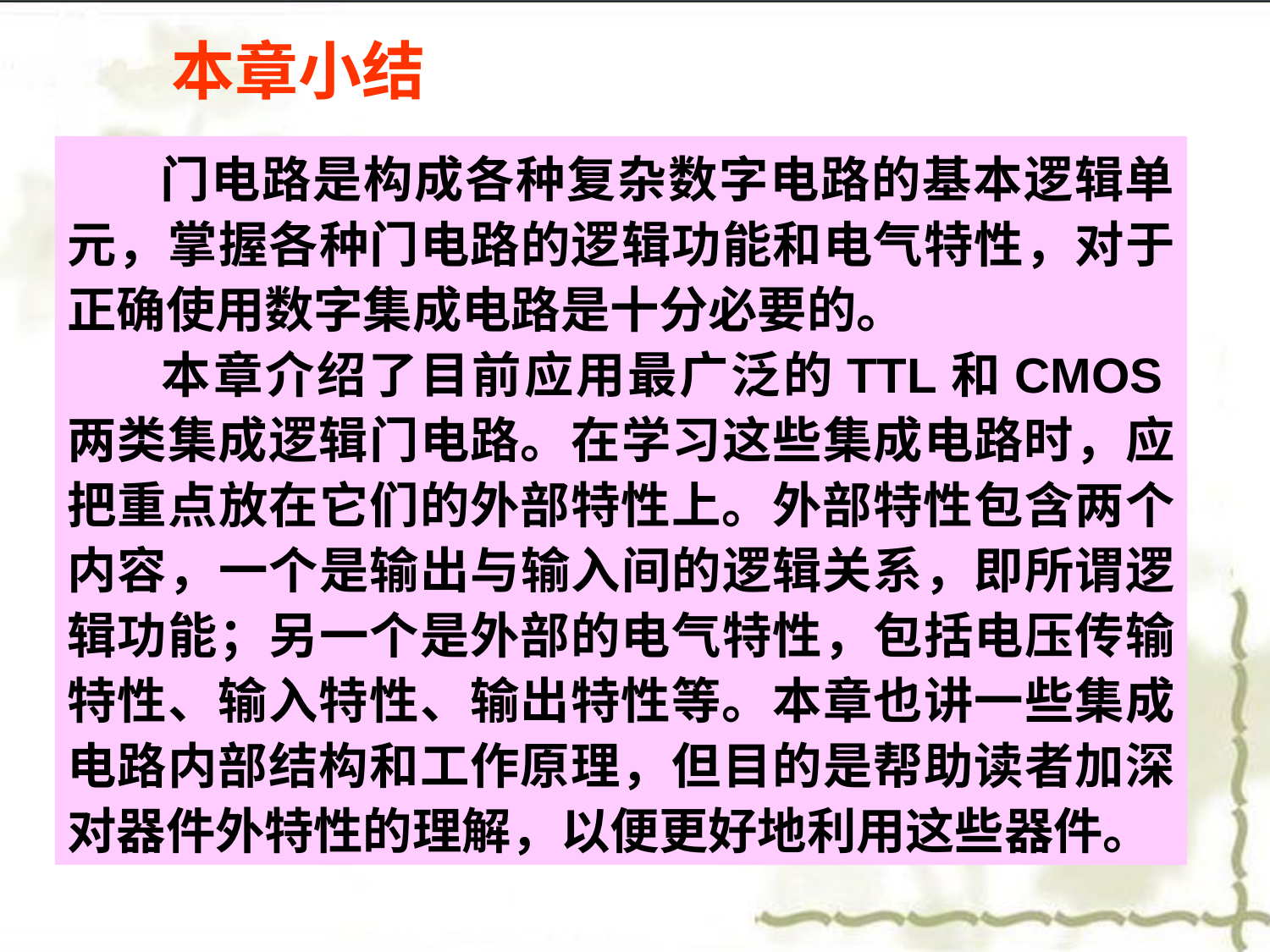

本章小结
　门电路是构成各种复杂数字电路的基本逻辑单元，掌握各种门电路的逻辑功能和电气特性，对于正确使用数字集成电路是十分必要的。
　本章介绍了目前应用最广泛的TTL和CMOS两类集成逻辑门电路。在学习这些集成电路时，应把重点放在它们的外部特性上。外部特性包含两个内容，一个是输出与输入间的逻辑关系，即所谓逻辑功能；另一个是外部的电气特性，包括电压传输特性、输入特性、输出特性等。本章也讲一些集成电路内部结构和工作原理，但目的是帮助读者加深对器件外特性的理解，以便更好地利用这些器件。